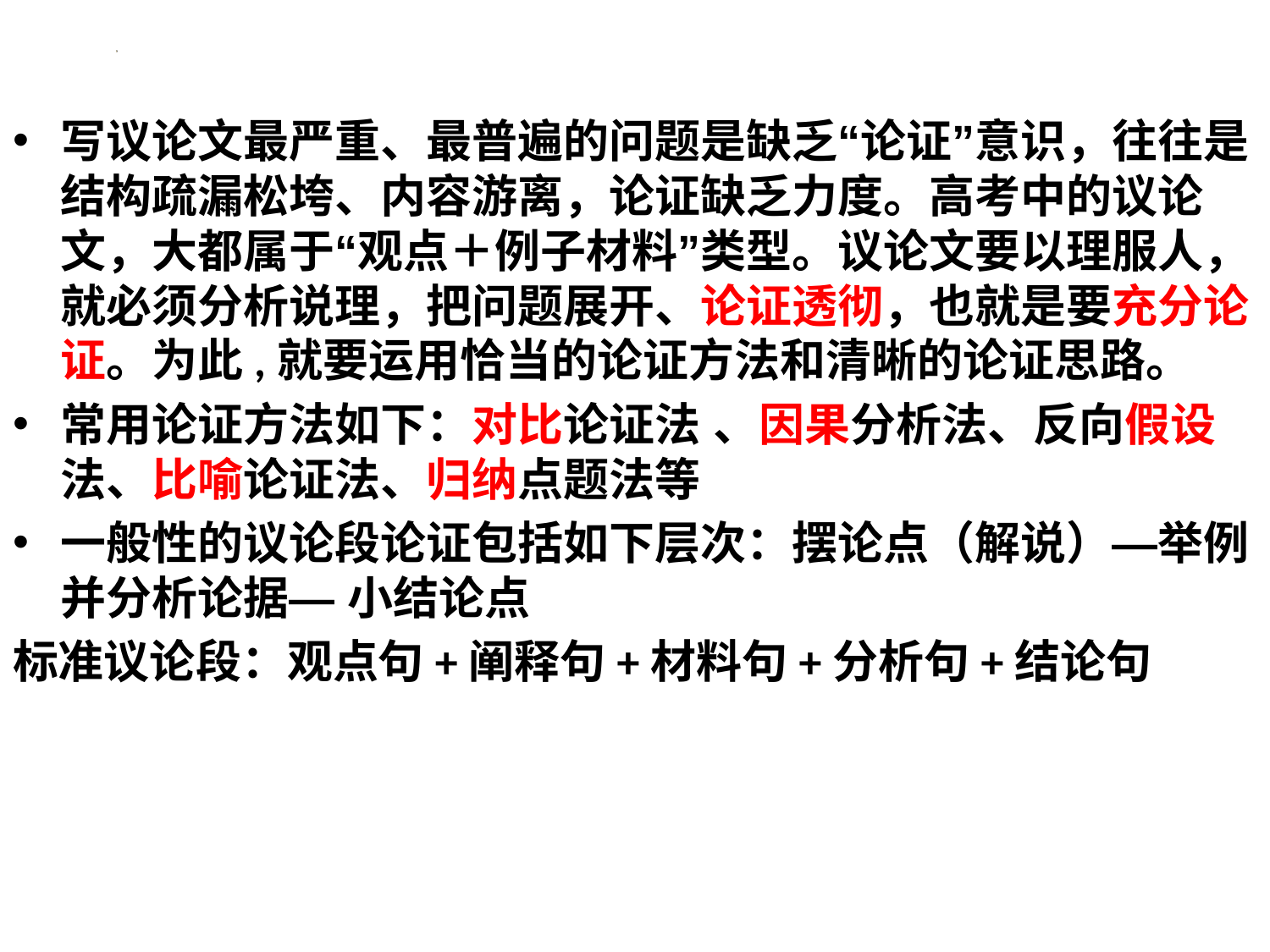

写议论文最严重、最普遍的问题是缺乏“论证”意识，往往是结构疏漏松垮、内容游离，论证缺乏力度。高考中的议论文，大都属于“观点＋例子材料”类型。议论文要以理服人，就必须分析说理，把问题展开、论证透彻，也就是要充分论证。为此,就要运用恰当的论证方法和清晰的论证思路。
常用论证方法如下：对比论证法 、因果分析法、反向假设法、比喻论证法、归纳点题法等
一般性的议论段论证包括如下层次：摆论点（解说）—举例并分析论据— 小结论点
标准议论段：观点句+阐释句+材料句+分析句+结论句